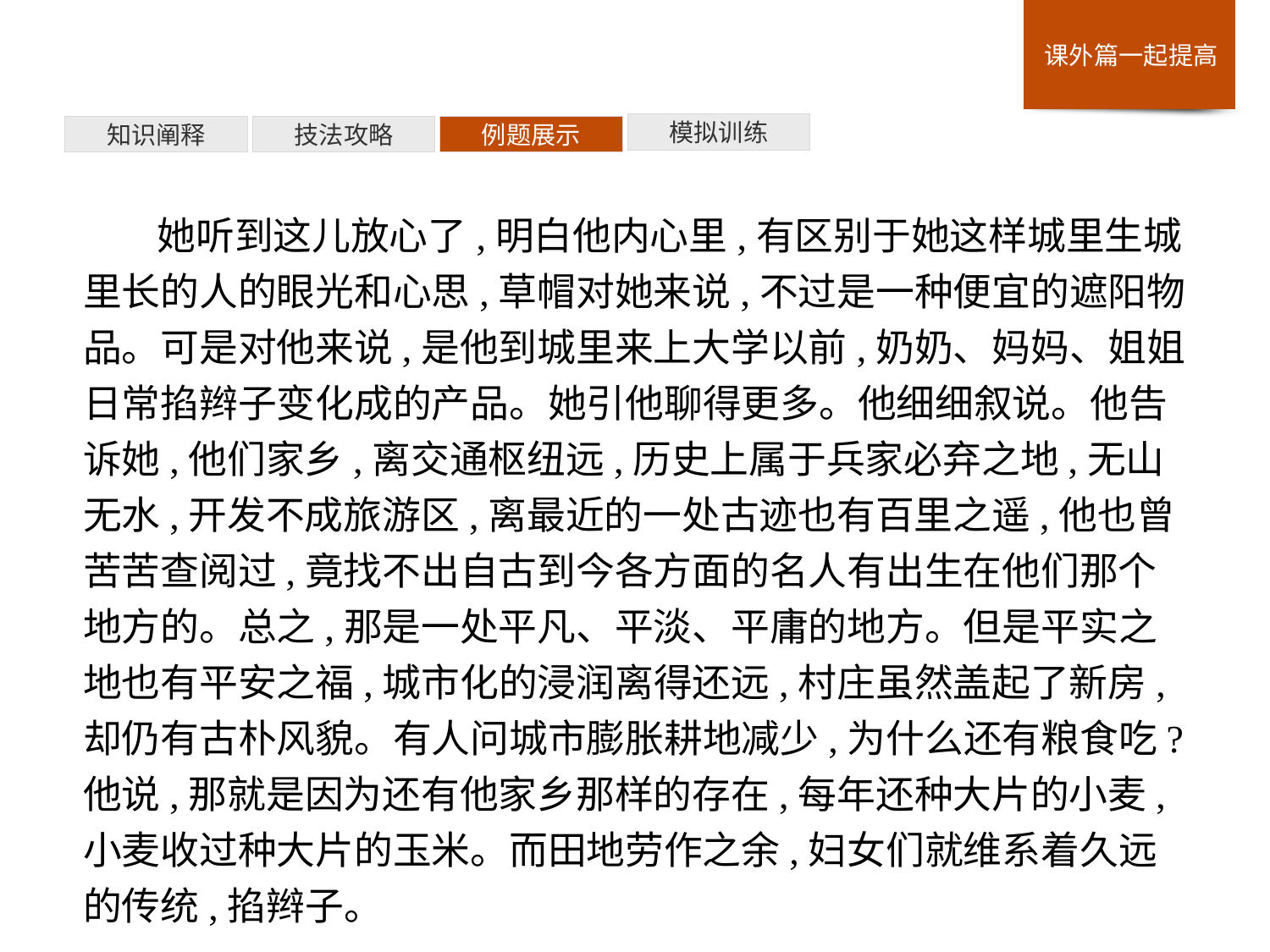

模拟训练
例题展示
技法攻略
知识阐释
她听到这儿放心了,明白他内心里,有区别于她这样城里生城里长的人的眼光和心思,草帽对她来说,不过是一种便宜的遮阳物品。可是对他来说,是他到城里来上大学以前,奶奶、妈妈、姐姐日常掐辫子变化成的产品。她引他聊得更多。他细细叙说。他告诉她,他们家乡,离交通枢纽远,历史上属于兵家必弃之地,无山无水,开发不成旅游区,离最近的一处古迹也有百里之遥,他也曾苦苦查阅过,竟找不出自古到今各方面的名人有出生在他们那个地方的。总之,那是一处平凡、平淡、平庸的地方。但是平实之地也有平安之福,城市化的浸润离得还远,村庄虽然盖起了新房,却仍有古朴风貌。有人问城市膨胀耕地减少,为什么还有粮食吃?他说,那就是因为还有他家乡那样的存在,每年还种大片的小麦,小麦收过种大片的玉米。而田地劳作之余,妇女们就维系着久远的传统,掐辫子。